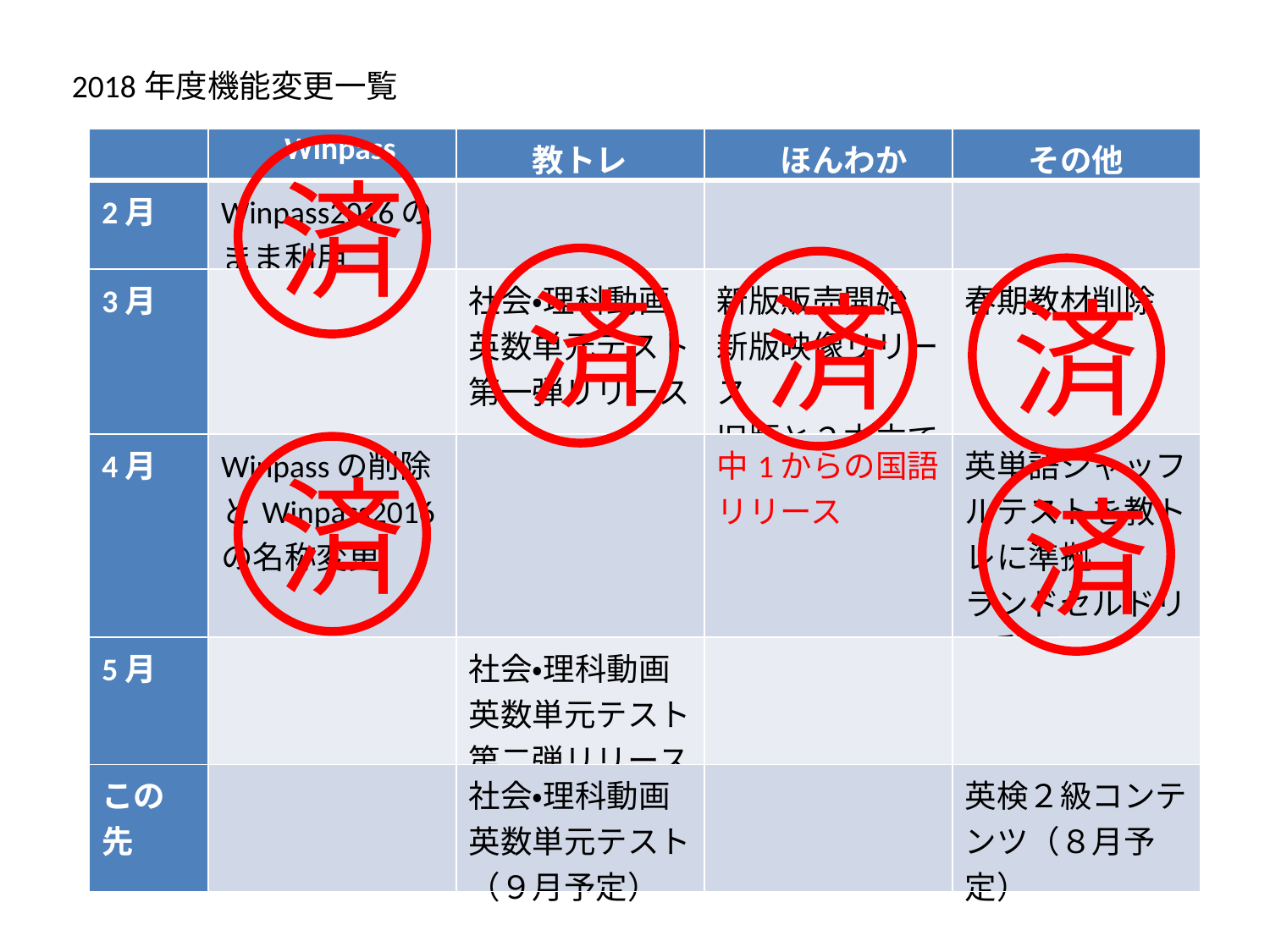

2018年度機能変更一覧
|  | Winpass | 教トレ | ほんわか | その他 |
| --- | --- | --- | --- | --- |
| 2月 | Winpass2016のまま利用 |  |  |  |
| 3月 |  | 社会・理科動画 英数単元テスト 第一弾リリース | 新版販売開始 新版映像リリース 旧版と２本立て | 春期教材削除 |
| 4月 | Winpassの削除とWinpass2016の名称変更 |  | 中1からの国語 リリース | 英単語シャッフルテストを教トレに準拠 ランドセルドリル動画リリース |
| 5月 |  | 社会・理科動画 英数単元テスト 第二弾リリース |  |  |
| この先 |  | 社会・理科動画 英数単元テスト （９月予定） |  | 英検２級コンテンツ（８月予定） |
済
済
済
済
済
済